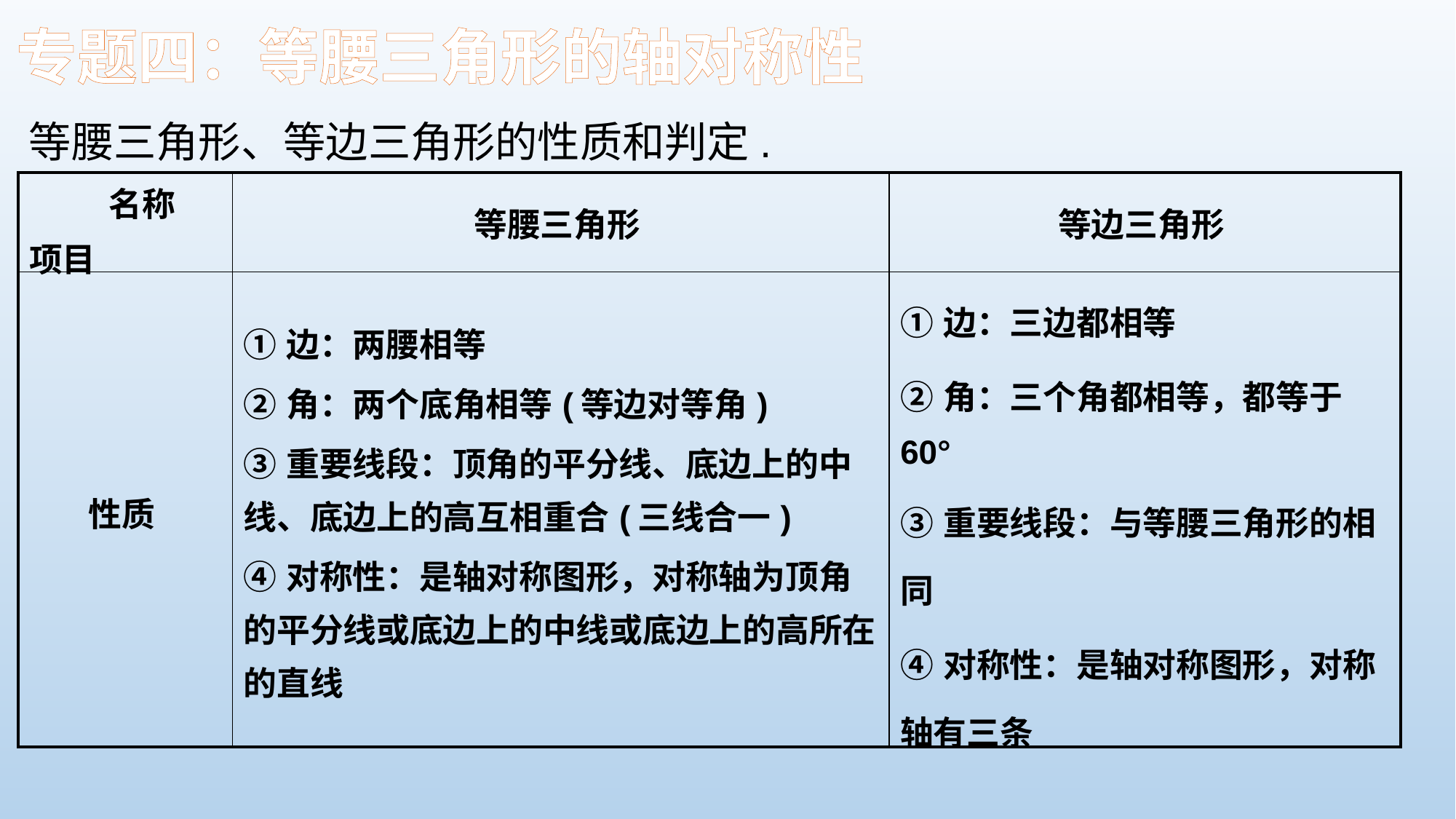

专题四：等腰三角形的轴对称性
等腰三角形、等边三角形的性质和判定.
| 名称 项目 | 等腰三角形 | 等边三角形 |
| --- | --- | --- |
| 性质 | ①边：两腰相等 ②角：两个底角相等(等边对等角) ③重要线段：顶角的平分线、底边上的中线、底边上的高互相重合(三线合一) ④对称性：是轴对称图形，对称轴为顶角的平分线或底边上的中线或底边上的高所在的直线 | ①边：三边都相等 ②角：三个角都相等，都等于60° ③重要线段：与等腰三角形的相同 ④对称性：是轴对称图形，对称轴有三条 |